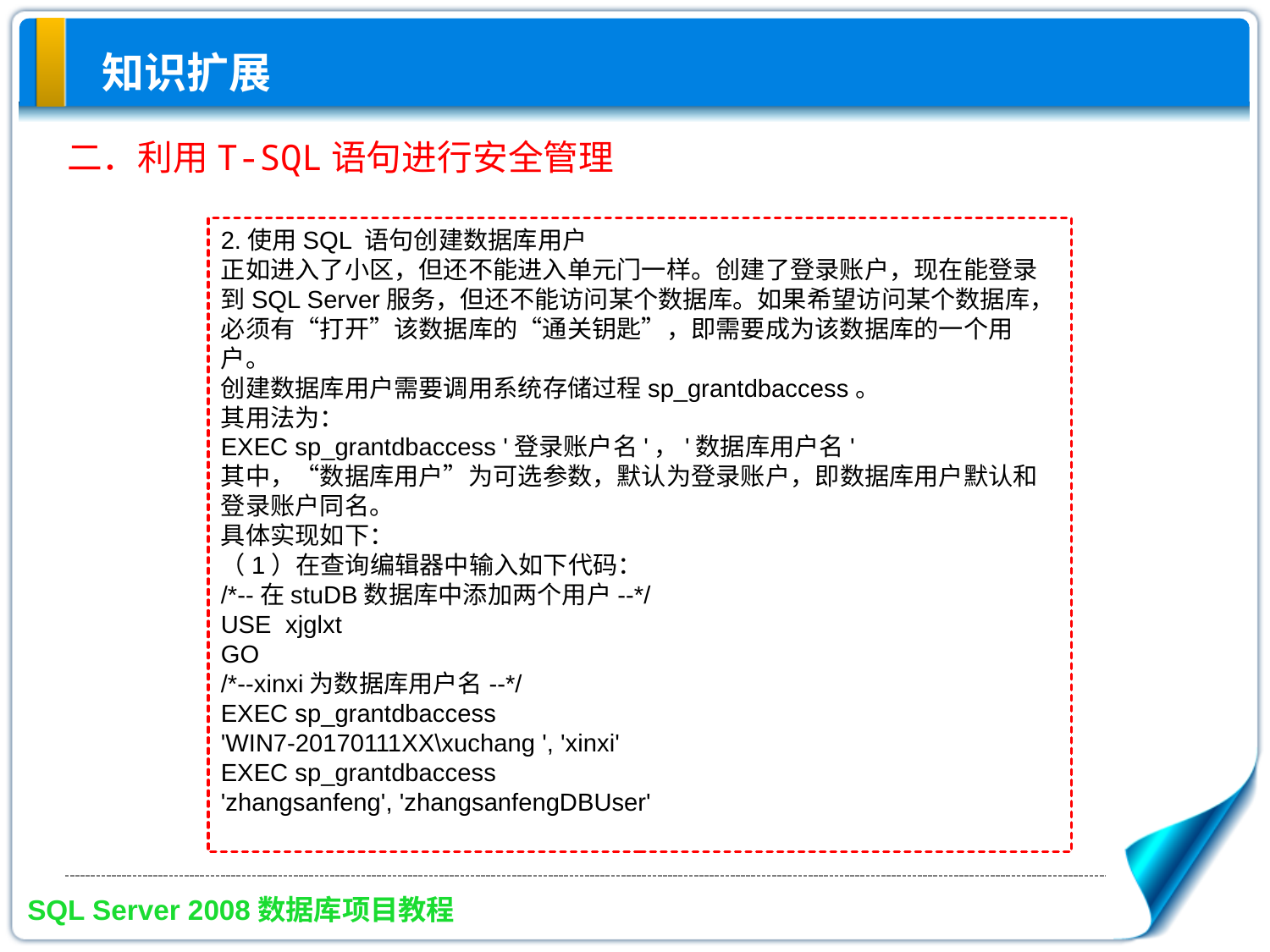

知识扩展
二．利用T-SQL语句进行安全管理
2.使用SQL 语句创建数据库用户
正如进入了小区，但还不能进入单元门一样。创建了登录账户，现在能登录到SQL Server服务，但还不能访问某个数据库。如果希望访问某个数据库，必须有“打开”该数据库的“通关钥匙”，即需要成为该数据库的一个用户。
创建数据库用户需要调用系统存储过程sp_grantdbaccess。
其用法为：
EXEC sp_grantdbaccess '登录账户名'，'数据库用户名'
其中，“数据库用户”为可选参数，默认为登录账户，即数据库用户默认和登录账户同名。
具体实现如下：
（1）在查询编辑器中输入如下代码：
/*--在stuDB数据库中添加两个用户--*/
USE  xjglxt
GO
/*--xinxi为数据库用户名--*/
EXEC sp_grantdbaccess
'WIN7-20170111XX\xuchang ', 'xinxi'
EXEC sp_grantdbaccess
'zhangsanfeng', 'zhangsanfengDBUser'